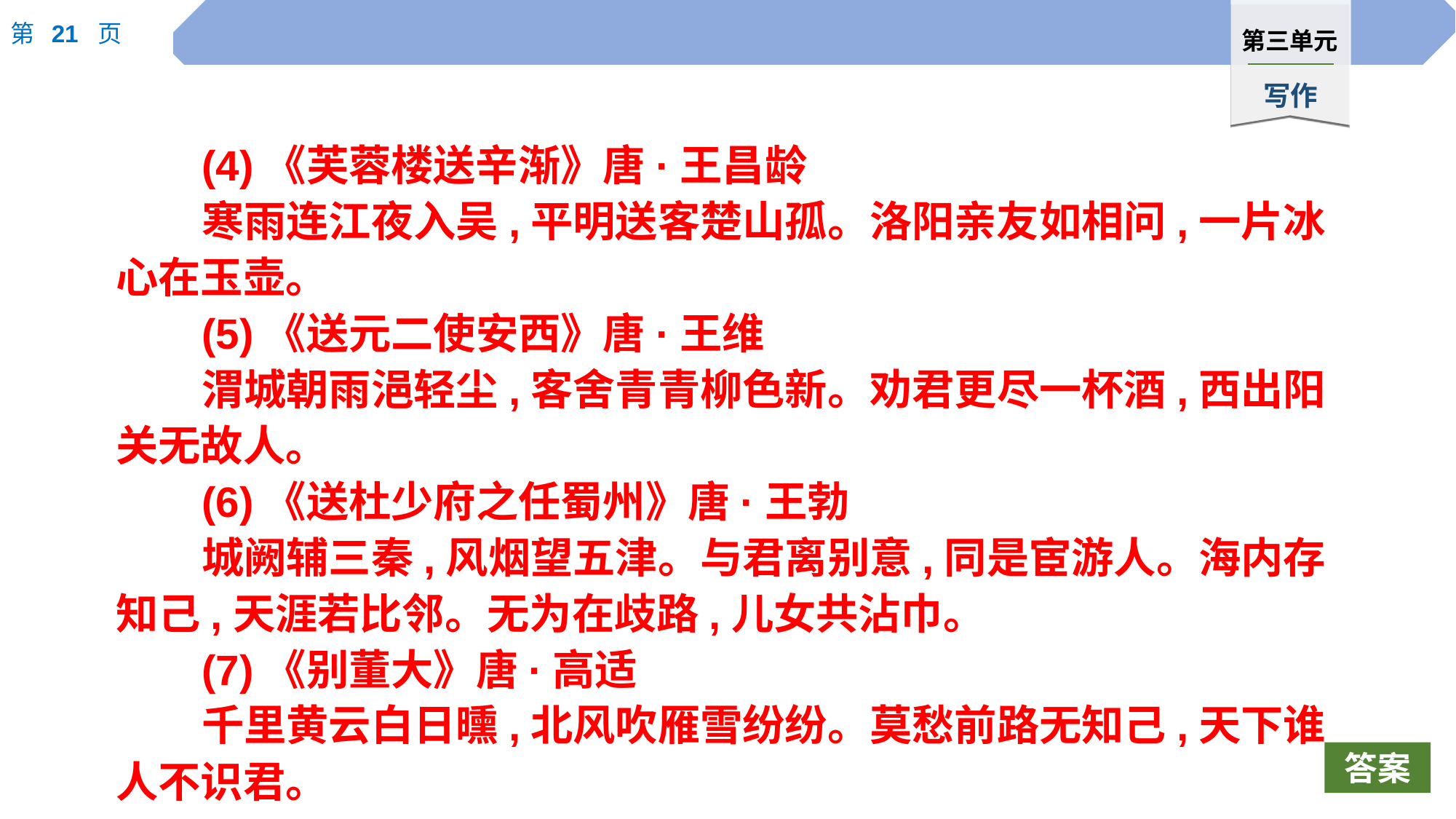

(4)《芙蓉楼送辛渐》唐·王昌龄
寒雨连江夜入吴,平明送客楚山孤。洛阳亲友如相问,一片冰心在玉壶。
(5)《送元二使安西》唐·王维
渭城朝雨浥轻尘,客舍青青柳色新。劝君更尽一杯酒,西出阳关无故人。
(6)《送杜少府之任蜀州》唐·王勃
城阙辅三秦,风烟望五津。与君离别意,同是宦游人。海内存知己,天涯若比邻。无为在歧路,儿女共沾巾。
(7)《别董大》唐·高适
千里黄云白日曛,北风吹雁雪纷纷。莫愁前路无知己,天下谁人不识君。
答案